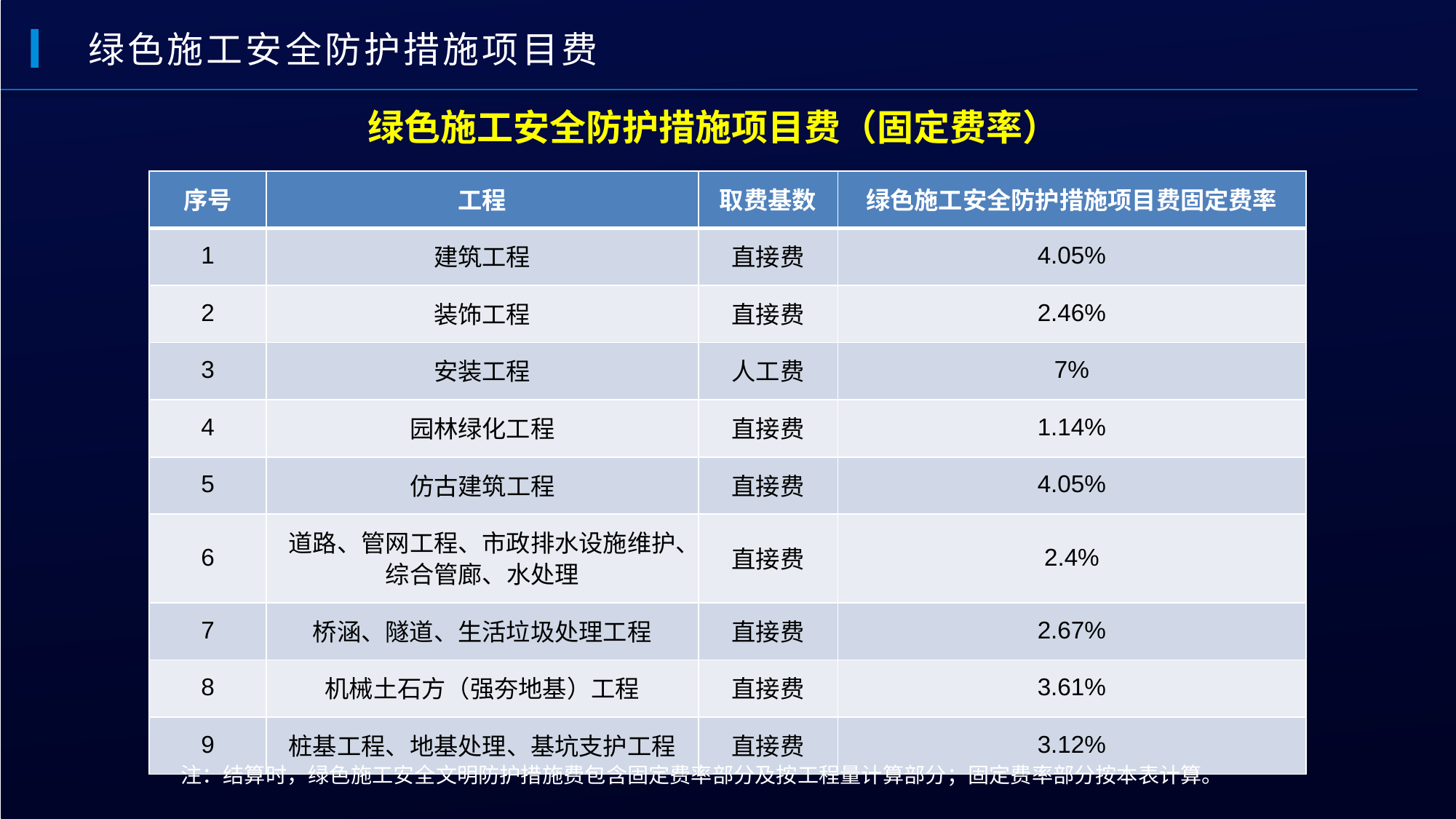

绿色施工安全防护措施项目费
绿色施工安全防护措施项目费（固定费率）
| 序号 | 工程 | 取费基数 | 绿色施工安全防护措施项目费固定费率 |
| --- | --- | --- | --- |
| 1 | 建筑工程 | 直接费 | 4.05% |
| 2 | 装饰工程 | 直接费 | 2.46% |
| 3 | 安装工程 | 人工费 | 7% |
| 4 | 园林绿化工程 | 直接费 | 1.14% |
| 5 | 仿古建筑工程 | 直接费 | 4.05% |
| 6 | 道路、管网工程、市政排水设施维护、综合管廊、水处理 | 直接费 | 2.4% |
| 7 | 桥涵、隧道、生活垃圾处理工程 | 直接费 | 2.67% |
| 8 | 机械土石方（强夯地基）工程 | 直接费 | 3.61% |
| 9 | 桩基工程、地基处理、基坑支护工程 | 直接费 | 3.12% |
注：结算时，绿色施工安全文明防护措施费包含固定费率部分及按工程量计算部分；固定费率部分按本表计算。